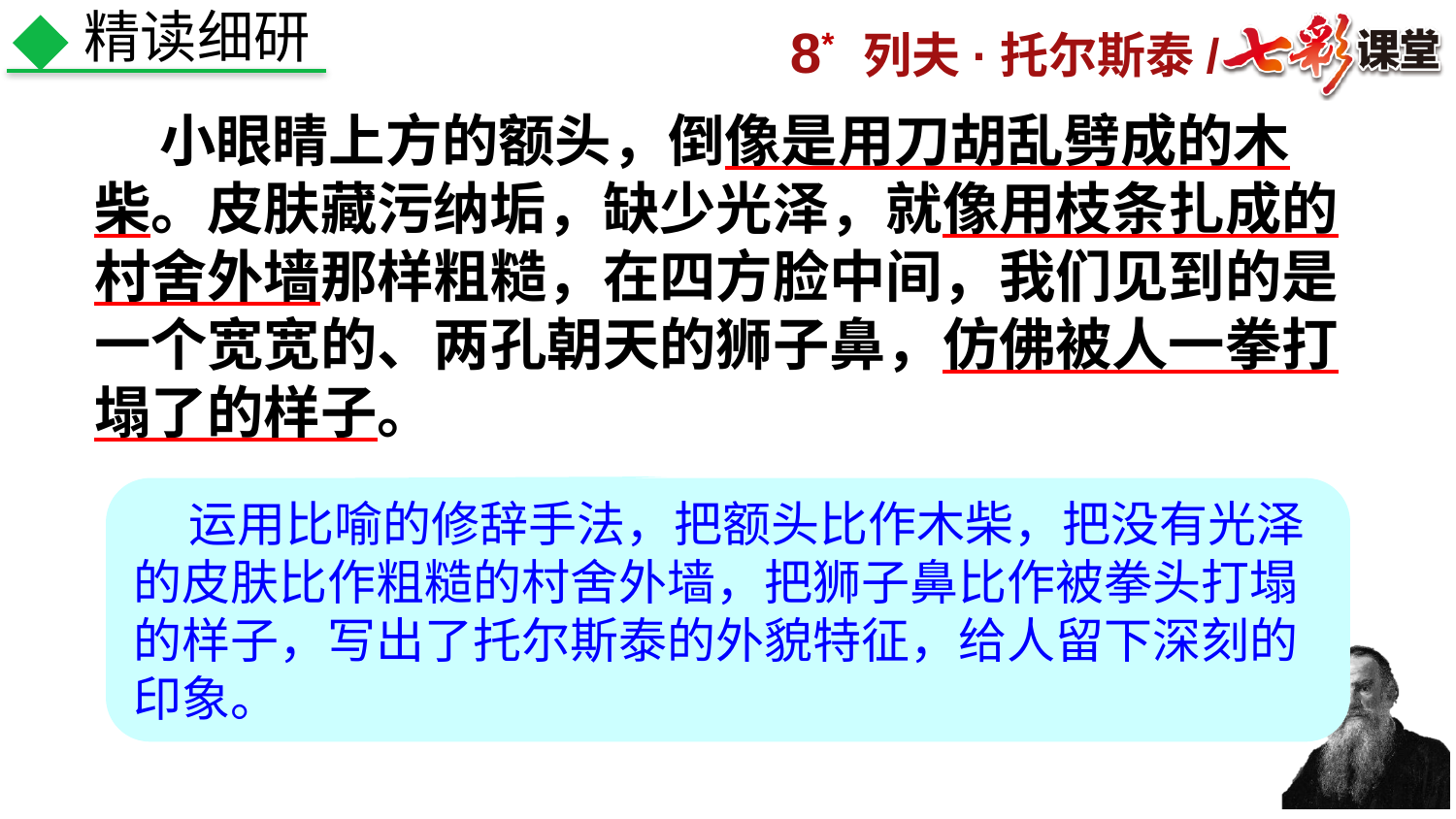

精读细研

    小眼睛上方的额头，倒像是用刀胡乱劈成的木柴。皮肤藏污纳垢，缺少光泽，就像用枝条扎成的村舍外墙那样粗糙，在四方脸中间，我们见到的是一个宽宽的、两孔朝天的狮子鼻，仿佛被人一拳打塌了的样子。
    运用比喻的修辞手法，把额头比作木柴，把没有光泽的皮肤比作粗糙的村舍外墙，把狮子鼻比作被拳头打塌的样子，写出了托尔斯泰的外貌特征，给人留下深刻的印象。